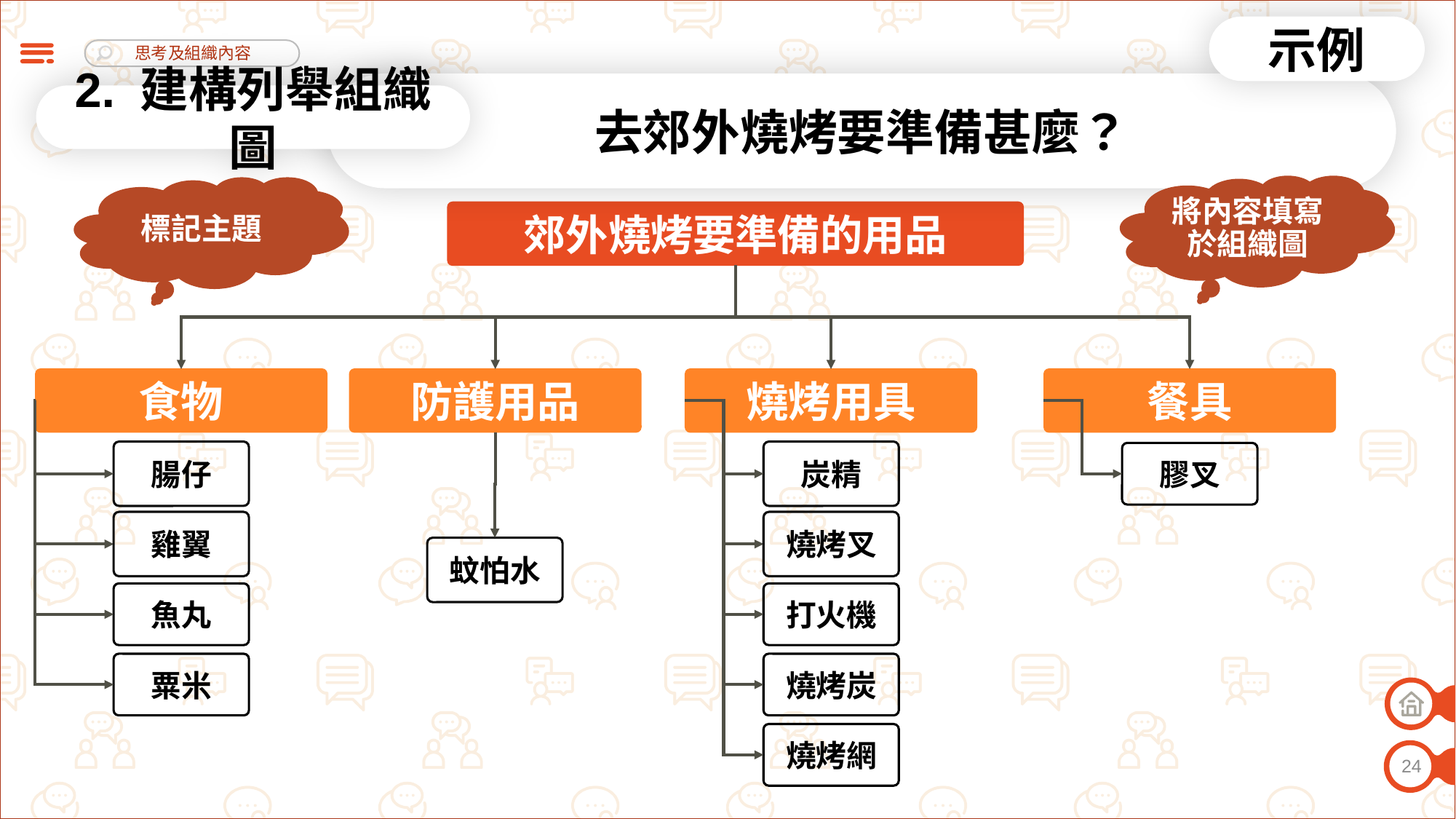

示例
去郊外燒烤要準備甚麼？
2. 建構列舉組織圖
將內容填寫於組織圖
標記主題

郊外燒烤要準備的用品

餐具
食物
防護用品
燒烤用具

腸仔

炭精

膠叉

雞翼

燒烤叉

蚊怕水

魚丸

打火機

粟米

燒烤炭

燒烤網
24